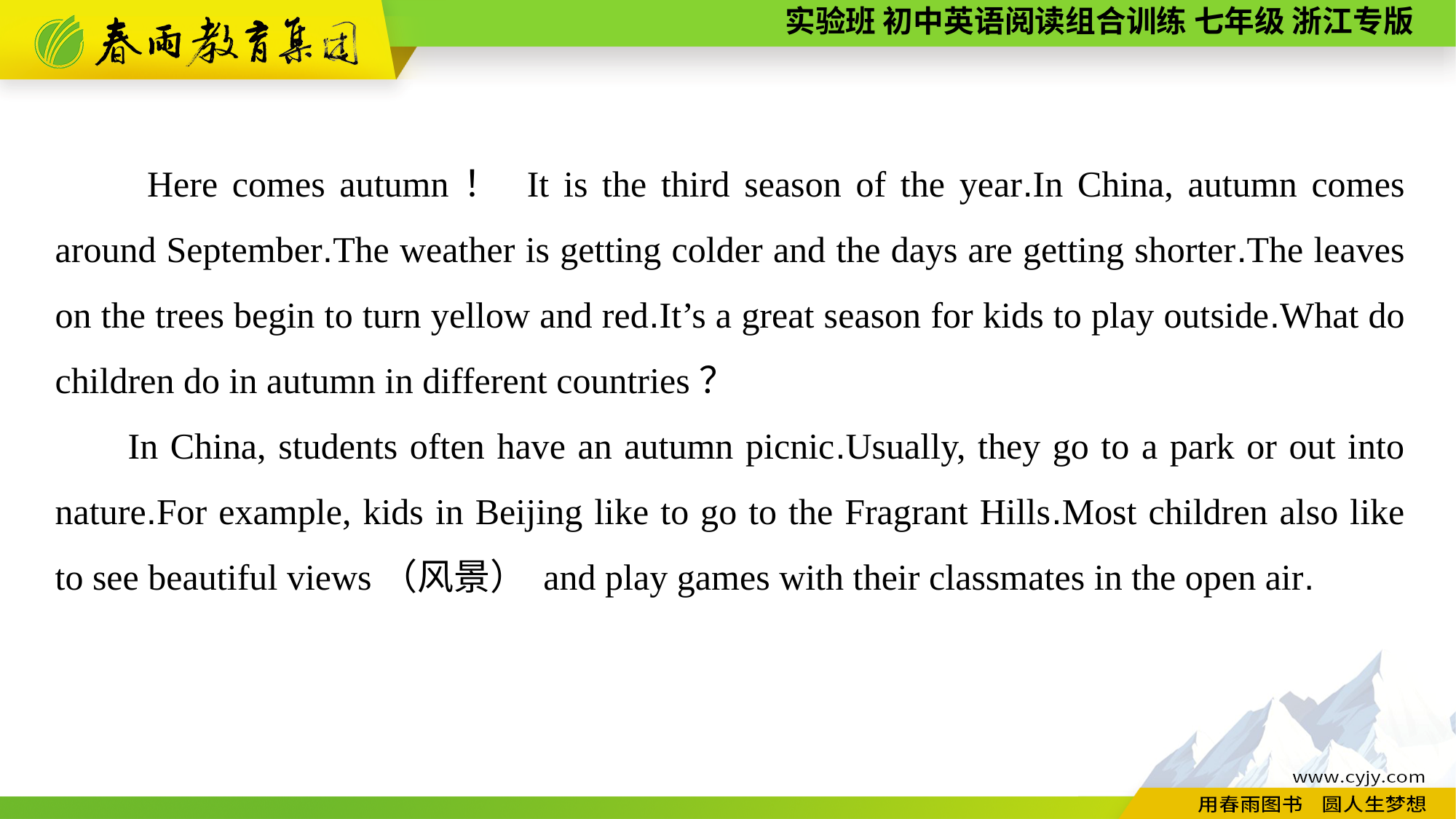

Here comes autumn！ It is the third season of the year.In China, autumn comes around September.The weather is getting colder and the days are getting shorter.The leaves on the trees begin to turn yellow and red.It’s a great season for kids to play outside.What do children do in autumn in different countries？
In China, students often have an autumn picnic.Usually, they go to a park or out into nature.For example, kids in Beijing like to go to the Fragrant Hills.Most children also like to see beautiful views（风景） and play games with their classmates in the open air.